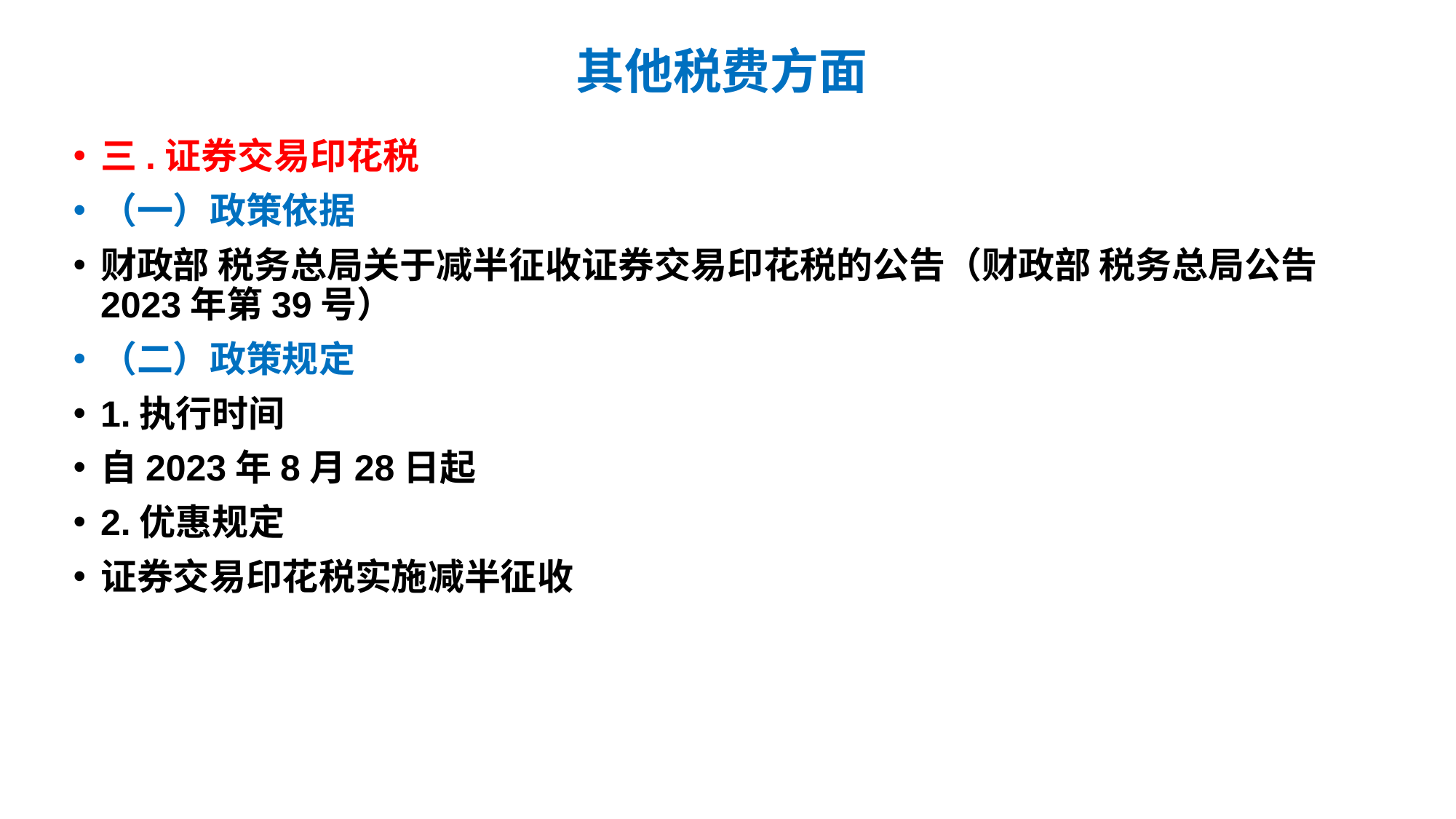

# 其他税费方面
三.证券交易印花税
（一）政策依据
财政部 税务总局关于减半征收证券交易印花税的公告（财政部 税务总局公告2023年第39号）
（二）政策规定
1.执行时间
自2023年8月28日起
2.优惠规定
证券交易印花税实施减半征收